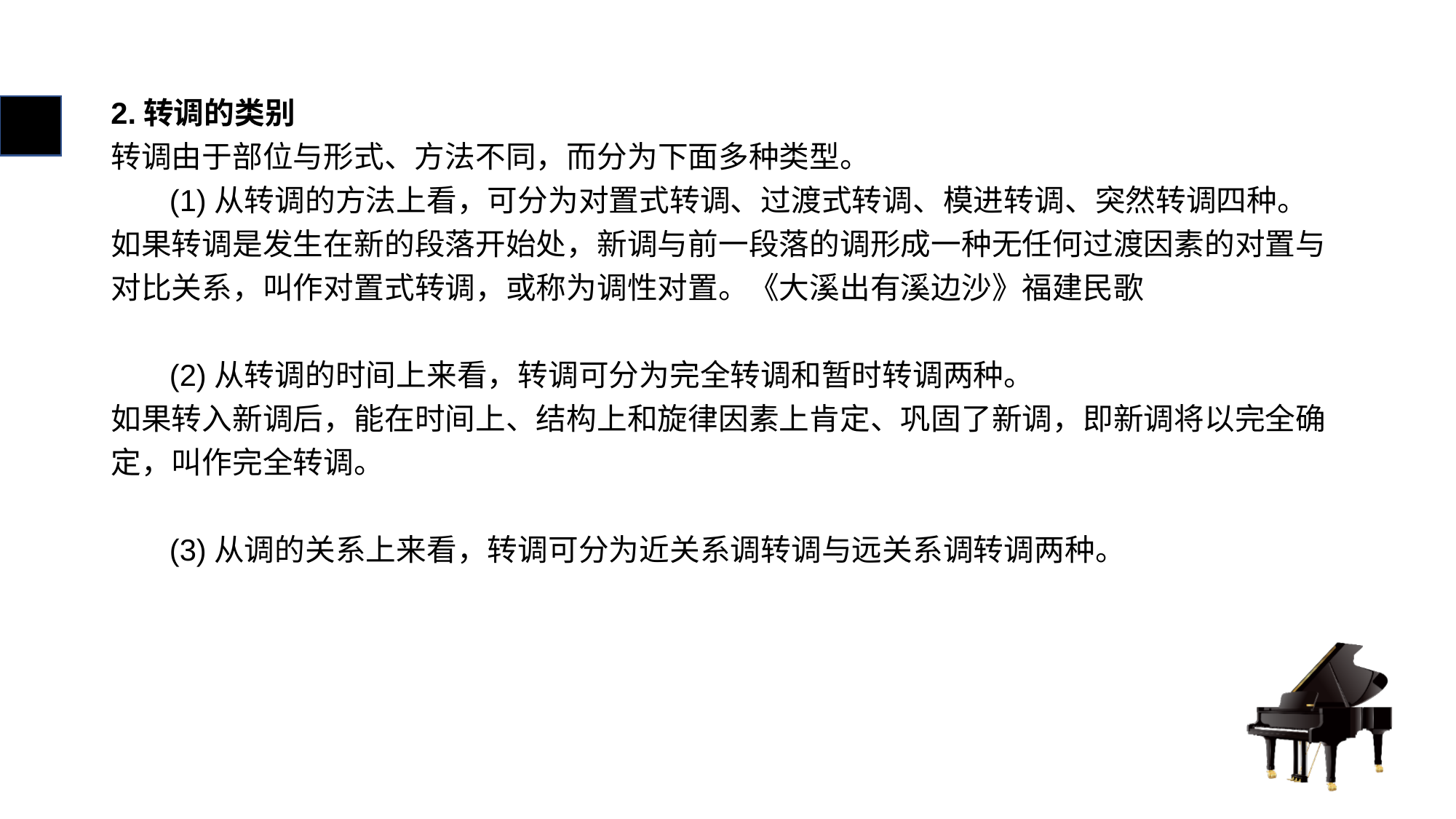

# 2.转调的类别
转调由于部位与形式、方法不同，而分为下面多种类型。
       (1)从转调的方法上看，可分为对置式转调、过渡式转调、模进转调、突然转调四种。
如果转调是发生在新的段落开始处，新调与前一段落的调形成一种无任何过渡因素的对置与对比关系，叫作对置式转调，或称为调性对置。《大溪出有溪边沙》福建民歌

       (2)从转调的时间上来看，转调可分为完全转调和暂时转调两种。
如果转入新调后，能在时间上、结构上和旋律因素上肯定、巩固了新调，即新调将以完全确定，叫作完全转调。
       (3)从调的关系上来看，转调可分为近关系调转调与远关系调转调两种。